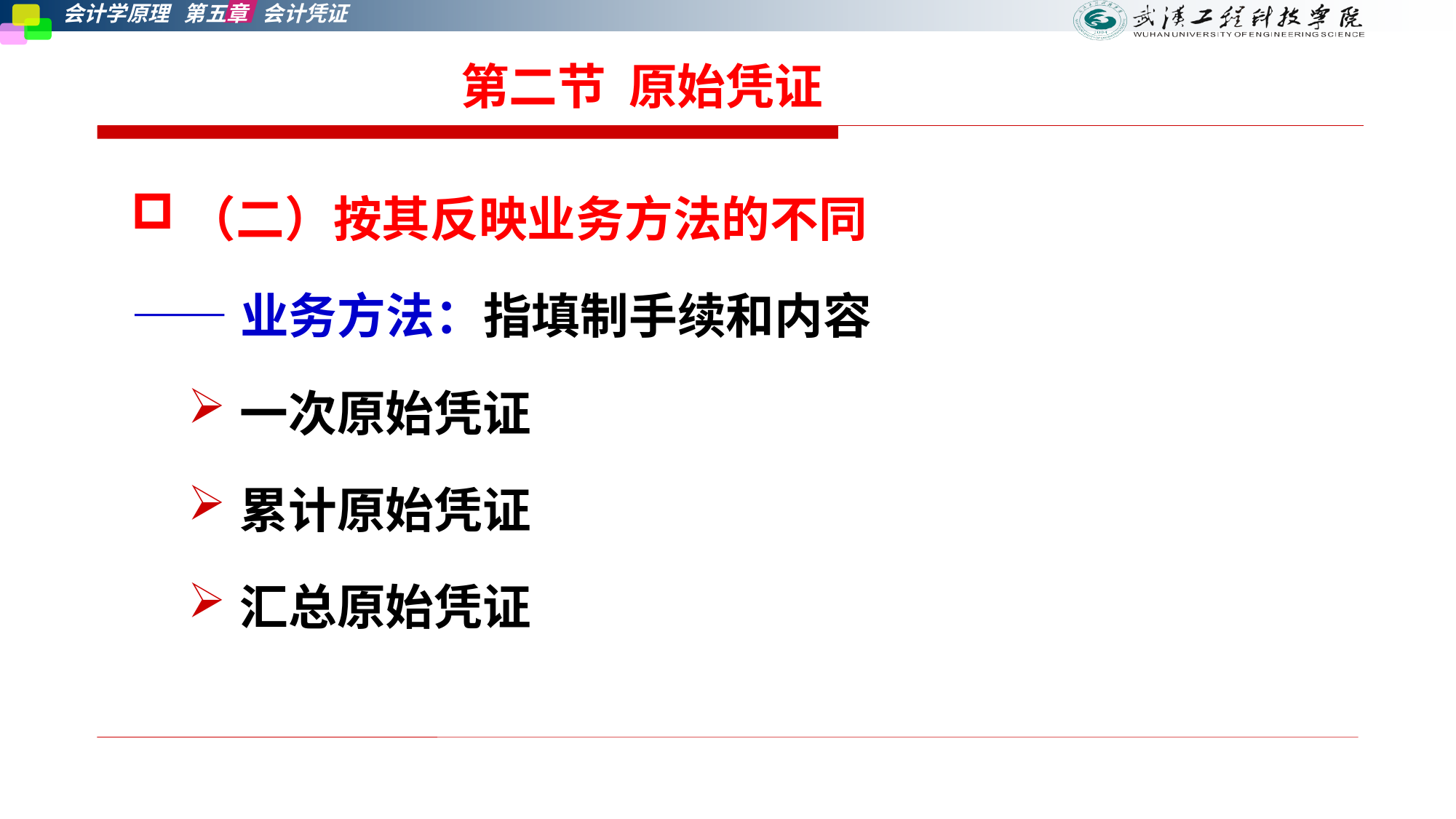

# 第二节  原始凭证
（二）按其反映业务方法的不同
——业务方法：指填制手续和内容
一次原始凭证
累计原始凭证
汇总原始凭证